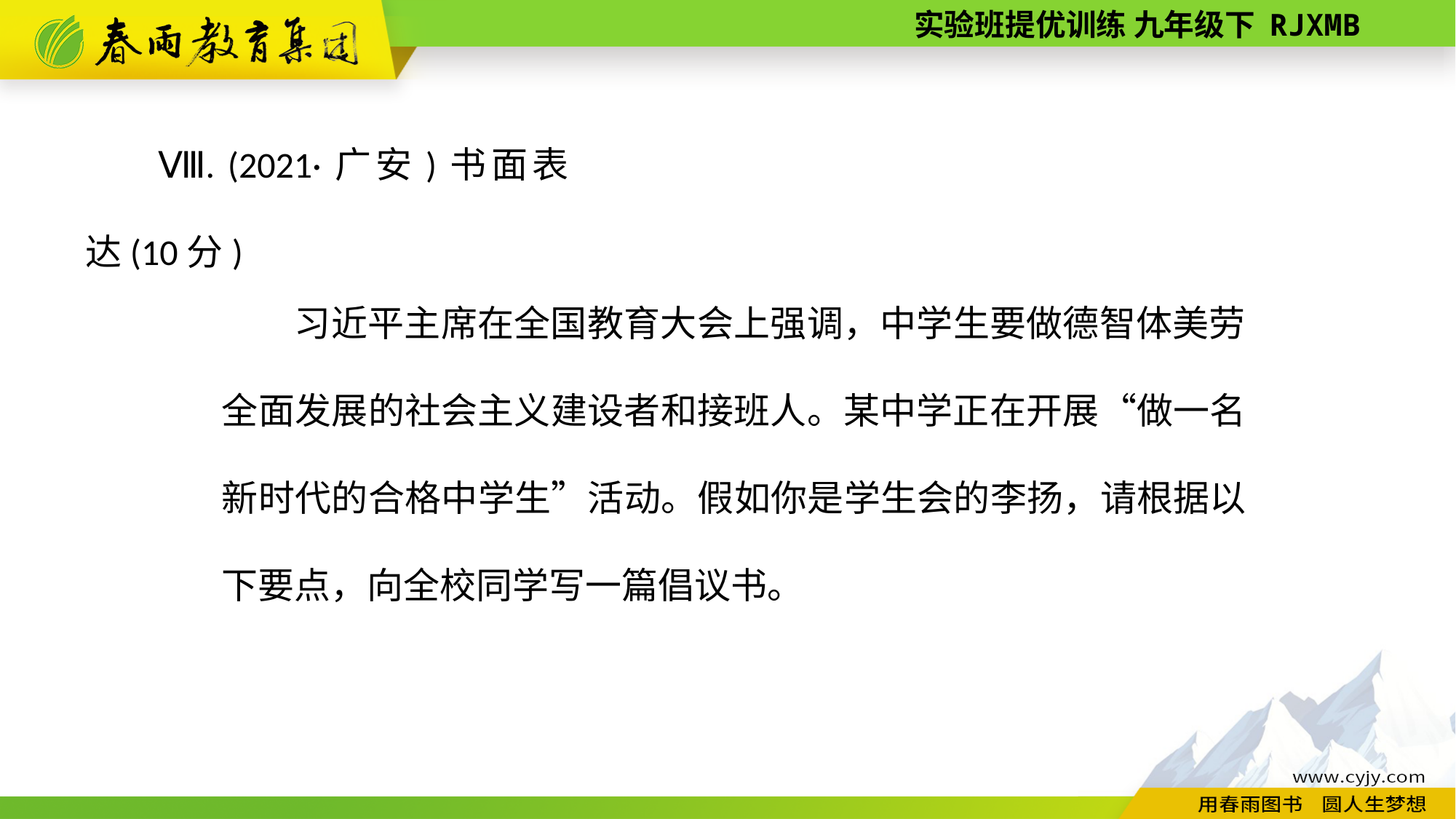

Ⅷ. (2021·广安)书面表达(10分)
习近平主席在全国教育大会上强调，中学生要做德智体美劳全面发展的社会主义建设者和接班人。某中学正在开展“做一名新时代的合格中学生”活动。假如你是学生会的李扬，请根据以下要点，向全校同学写一篇倡议书。